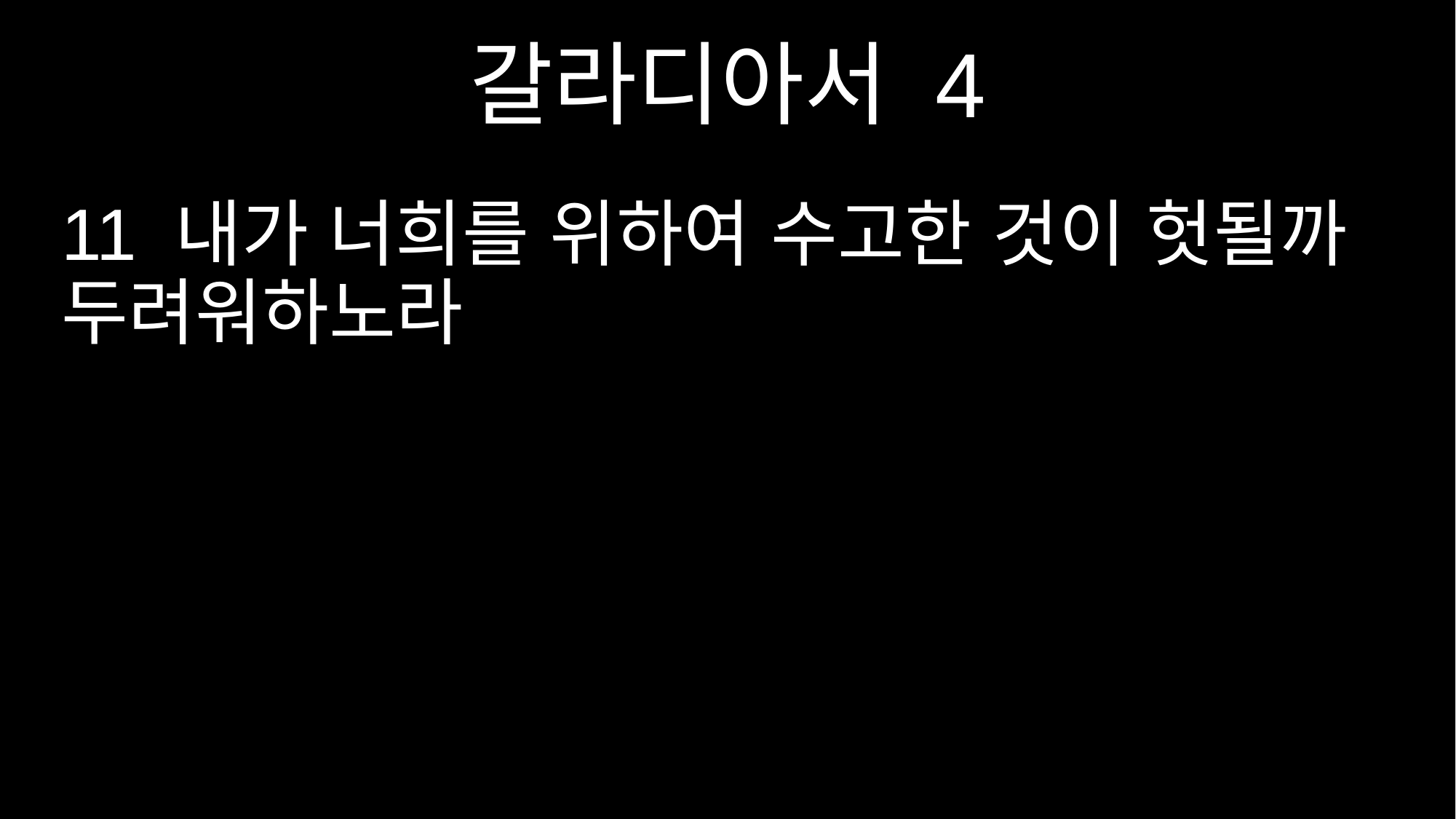

갈라디아서 4
11 내가 너희를 위하여 수고한 것이 헛될까 두려워하노라